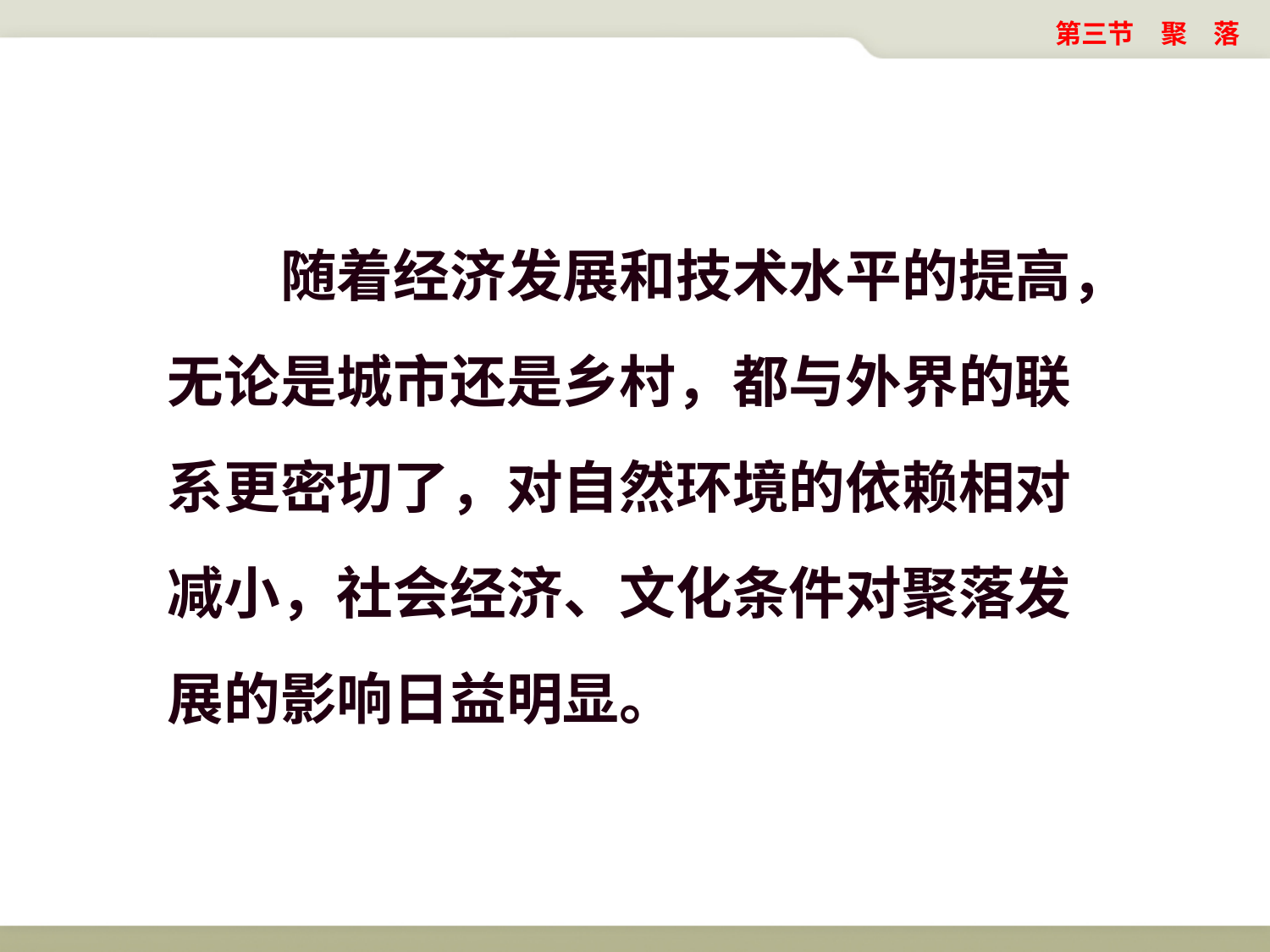

第三节　聚　落
　　随着经济发展和技术水平的提高，无论是城市还是乡村，都与外界的联系更密切了，对自然环境的依赖相对减小，社会经济、文化条件对聚落发展的影响日益明显。